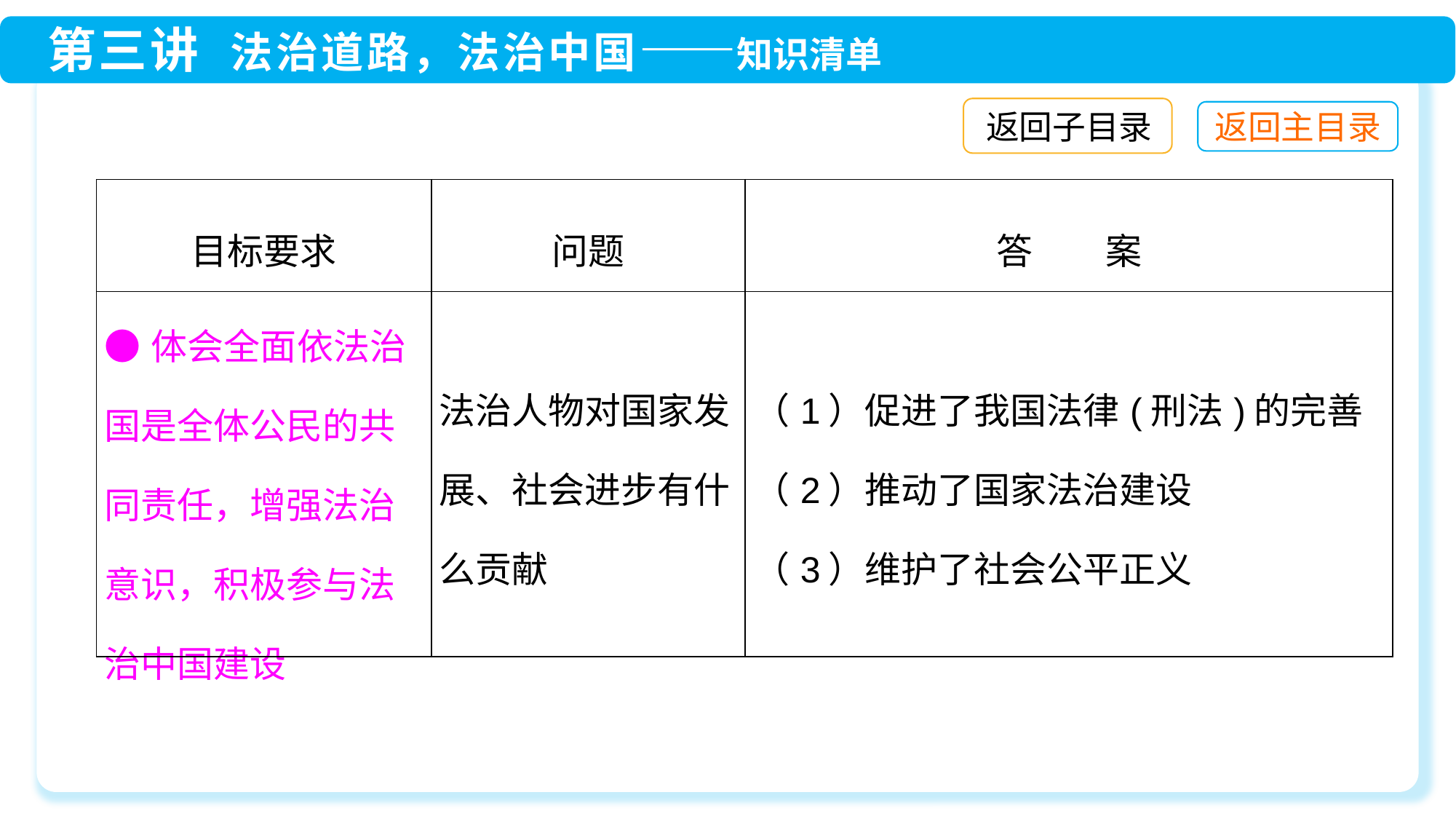

返回子目录
| 目标要求 | 问题 | 答　　案 |
| --- | --- | --- |
| ●体会全面依法治国是全体公民的共同责任，增强法治意识，积极参与法治中国建设 | 法治人物对国家发展、社会进步有什么贡献 | （1）促进了我国法律(刑法)的完善 （2）推动了国家法治建设 （3）维护了社会公平正义 |